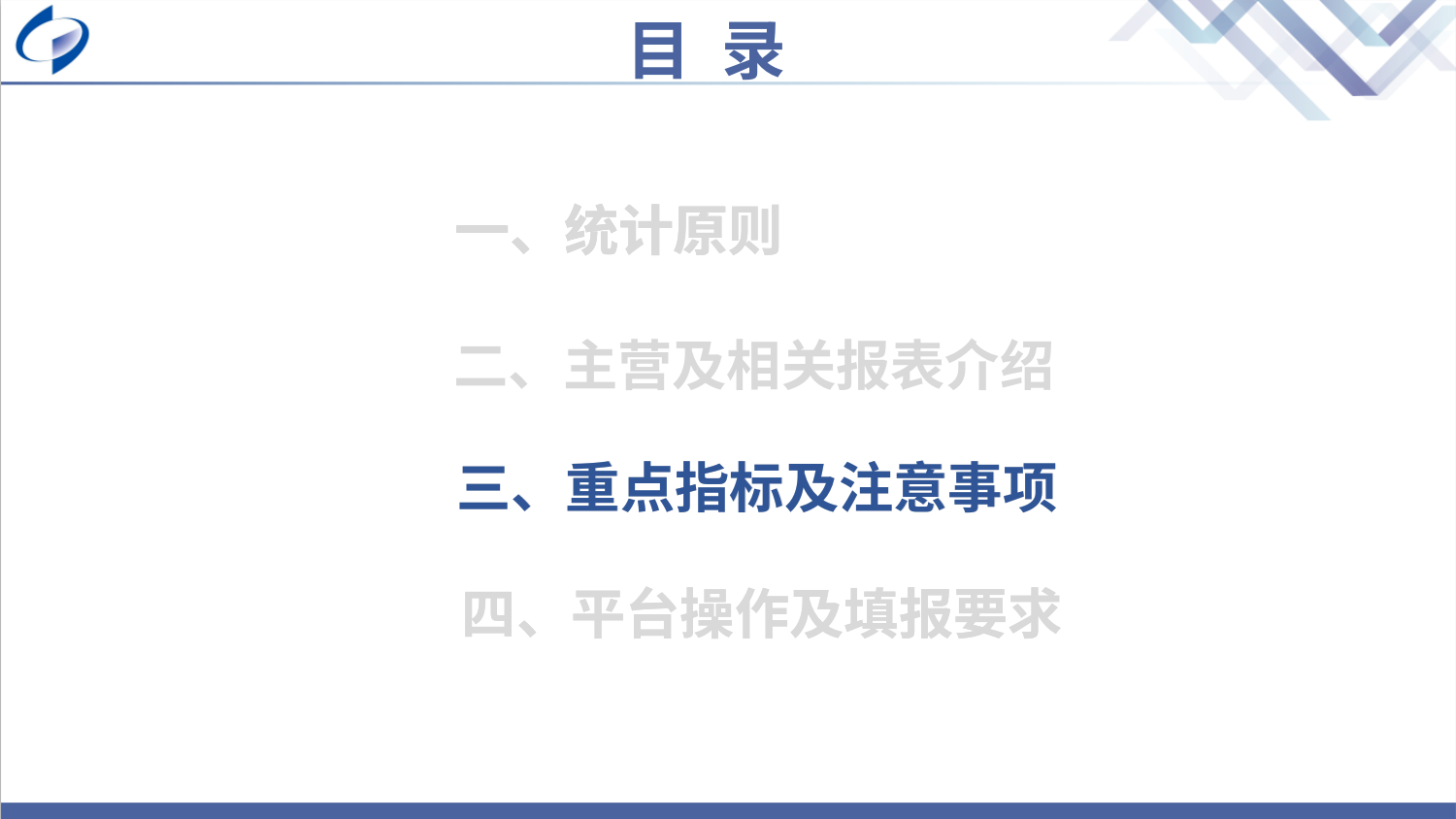

目  录
一、统计原则

一、统计原则

一、统计原则

二、主营及相关报表介绍
三、重点指标及注意事项
三、重点指标及注意事项
三、重点指标及注意事项

  四、平台操作及填报要求
  四、平台操作及填报要求